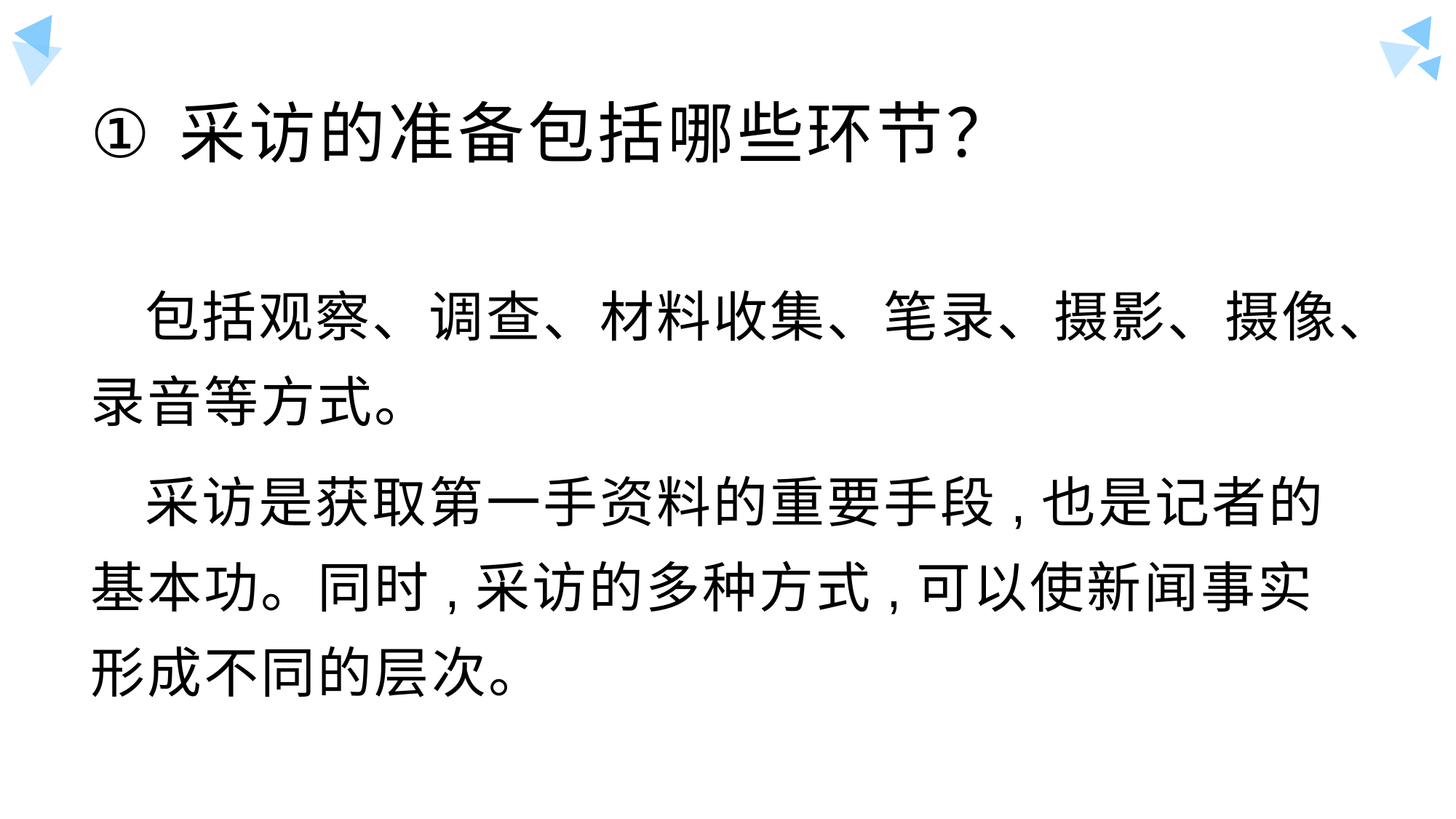

# 采访的准备包括哪些环节？
包括观察、调查、材料收集、笔录、摄影、摄像、录音等方式。
采访是获取第一手资料的重要手段,也是记者的基本功。同时,采访的多种方式,可以使新闻事实形成不同的层次。